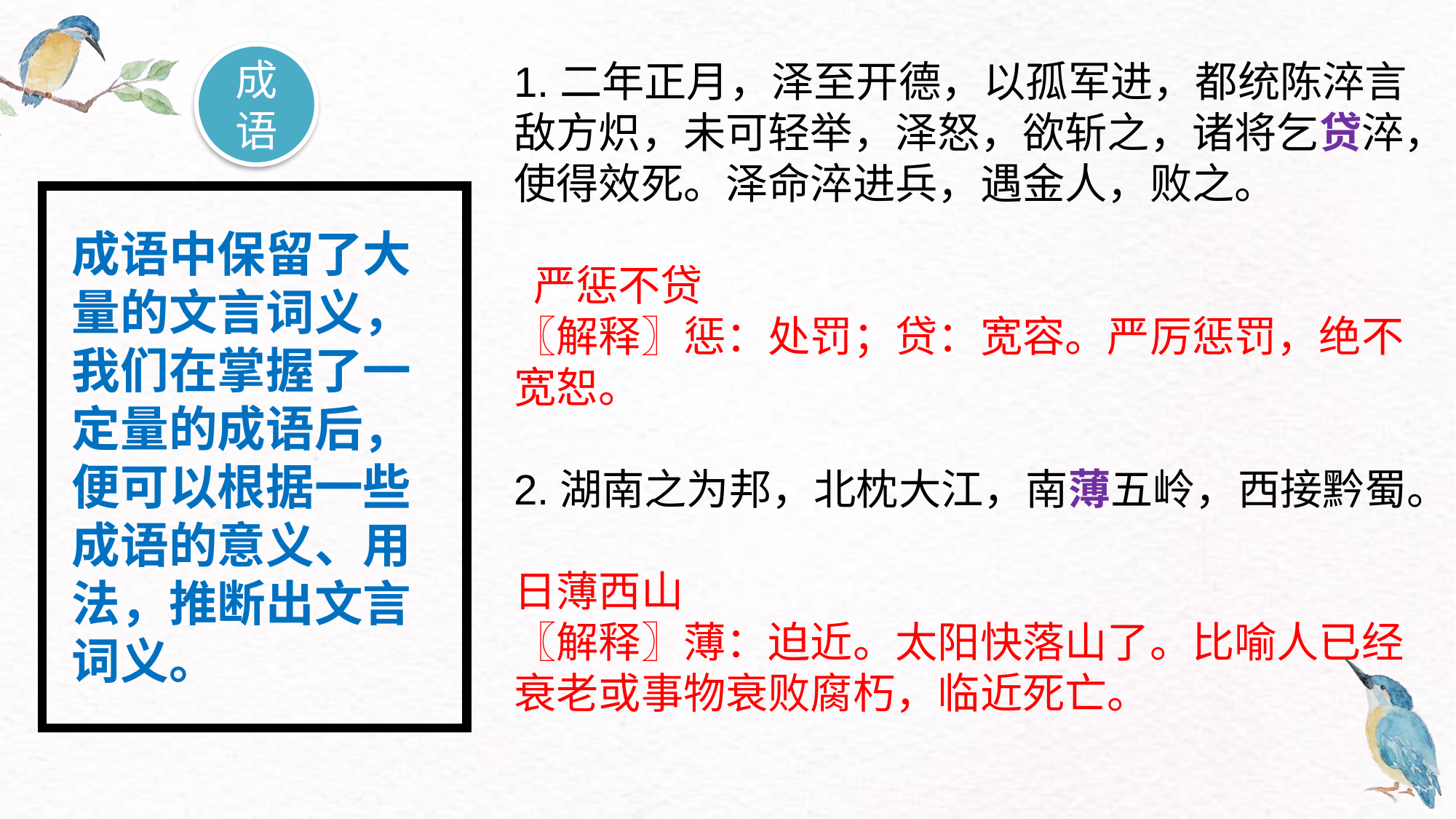

成语
1.二年正月，泽至开德，以孤军进，都统陈淬言敌方炽，未可轻举，泽怒，欲斩之，诸将乞贷淬，使得效死。泽命淬进兵，遇金人，败之。

 严惩不贷
〖解释〗惩：处罚；贷：宽容。严厉惩罚，绝不宽恕。

2.湖南之为邦，北枕大江，南薄五岭，西接黔蜀。

日薄西山
〖解释〗薄：迫近。太阳快落山了。比喻人已经衰老或事物衰败腐朽，临近死亡。

成语中保留了大量的文言词义，我们在掌握了一定量的成语后，便可以根据一些成语的意义、用法，推断出文言词义。